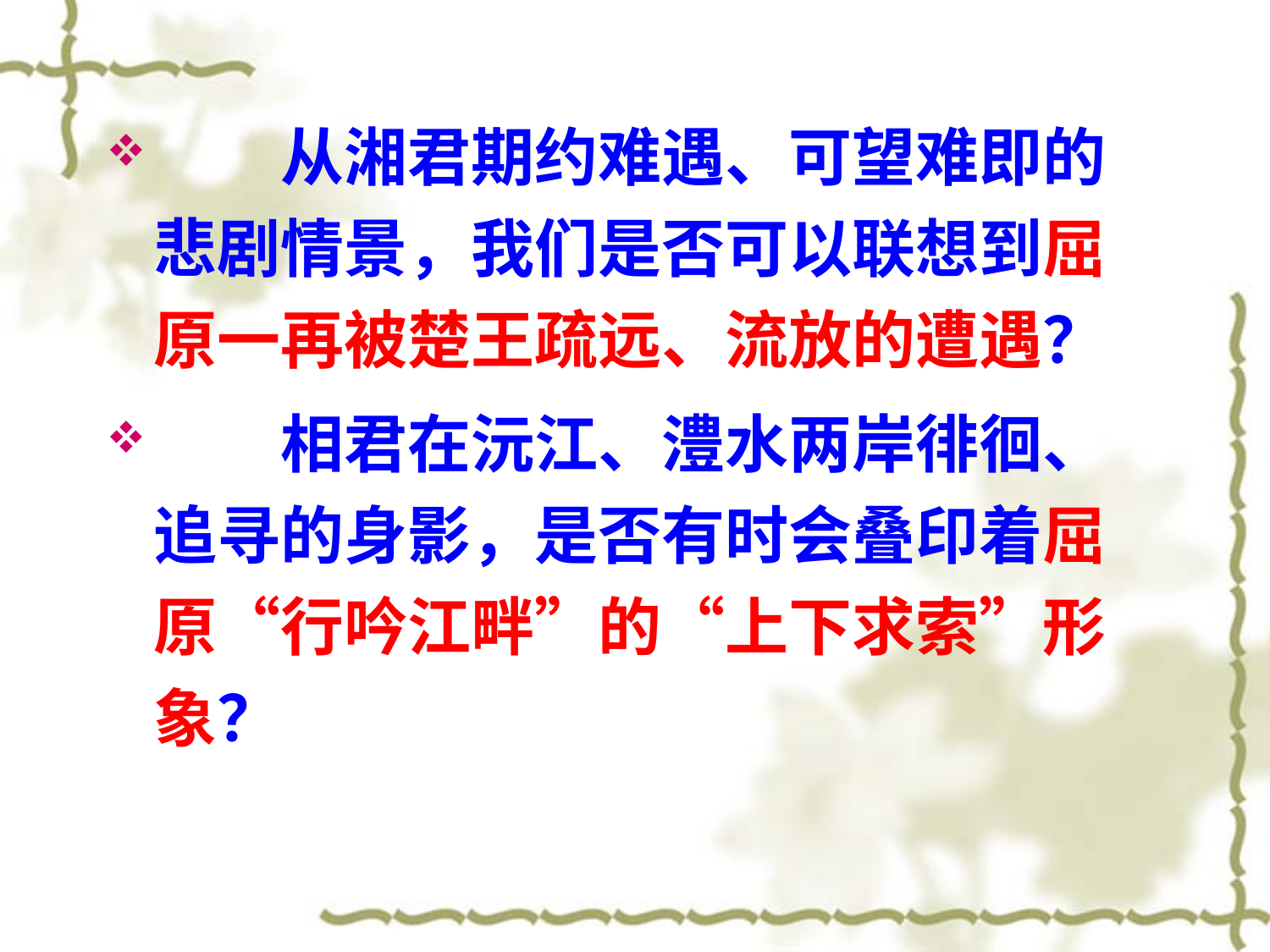

从湘君期约难遇、可望难即的悲剧情景，我们是否可以联想到屈原一再被楚王疏远、流放的遭遇？
　　相君在沅江、澧水两岸徘徊、追寻的身影，是否有时会叠印着屈原“行吟江畔”的“上下求索”形象？